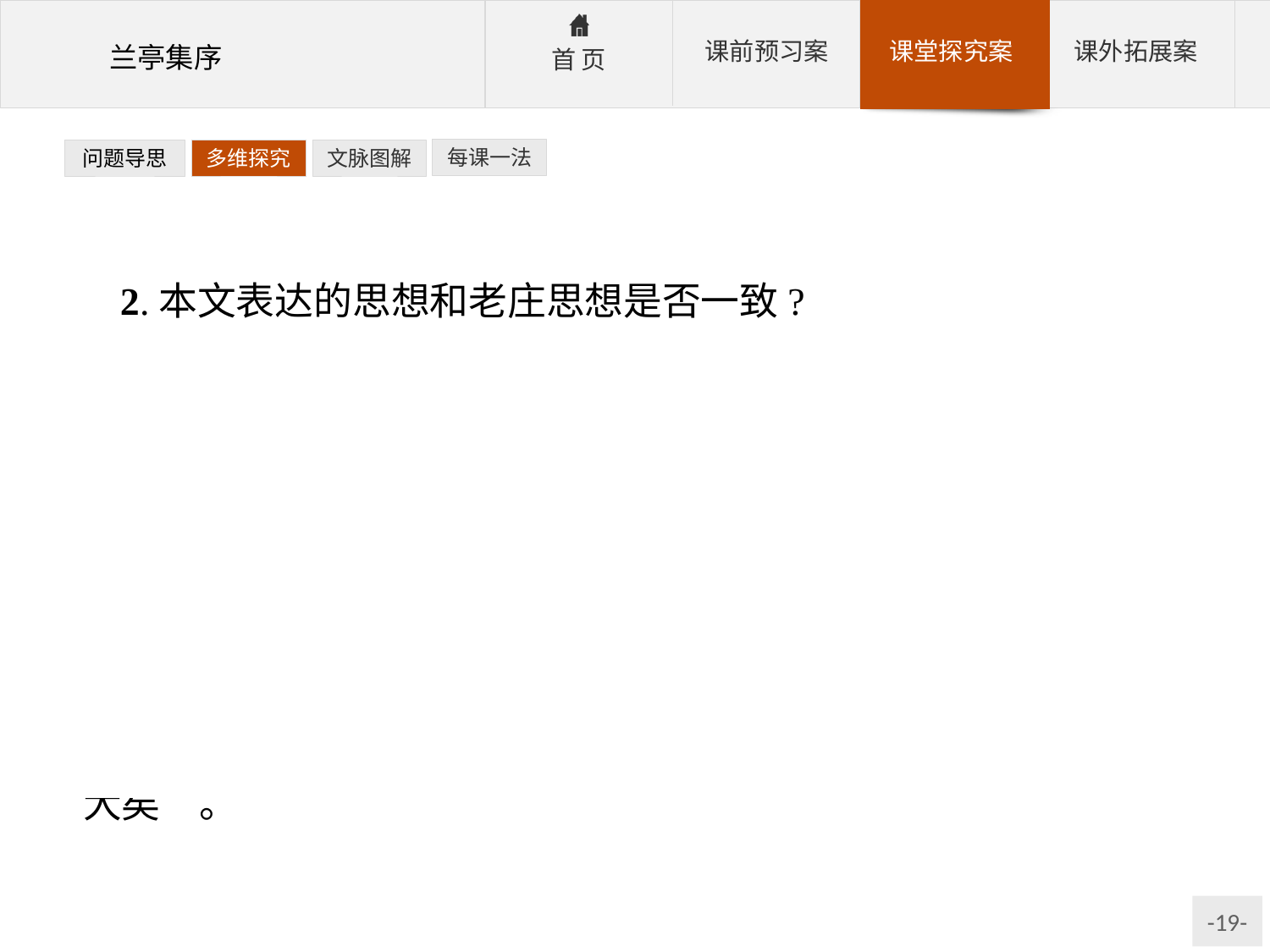

每课一法
问题导思
多维探究
文脉图解
2.本文表达的思想和老庄思想是否一致?
提示:首先需要明确两者各自的思想是什么,然后分析其不同之处。在王羲之看来“一死生为虚诞,齐彭殇为妄作”“死生亦大矣”,这与老庄的思想是不同的。
参考答案:王羲之在《兰亭集序》中描述了生命的不同状态,抒发了自己高旷的宇宙情怀。但是,他的生命观不同于老庄的道家思想。在王羲之看来,对生的执著、对死的排斥是人所共有的感情,是客观存在,“一死生为虚诞,齐彭殇为妄作”,这就彻底否定了老庄的齐生死的观点,而树立了自己的生命意识——“死生亦大矣”。